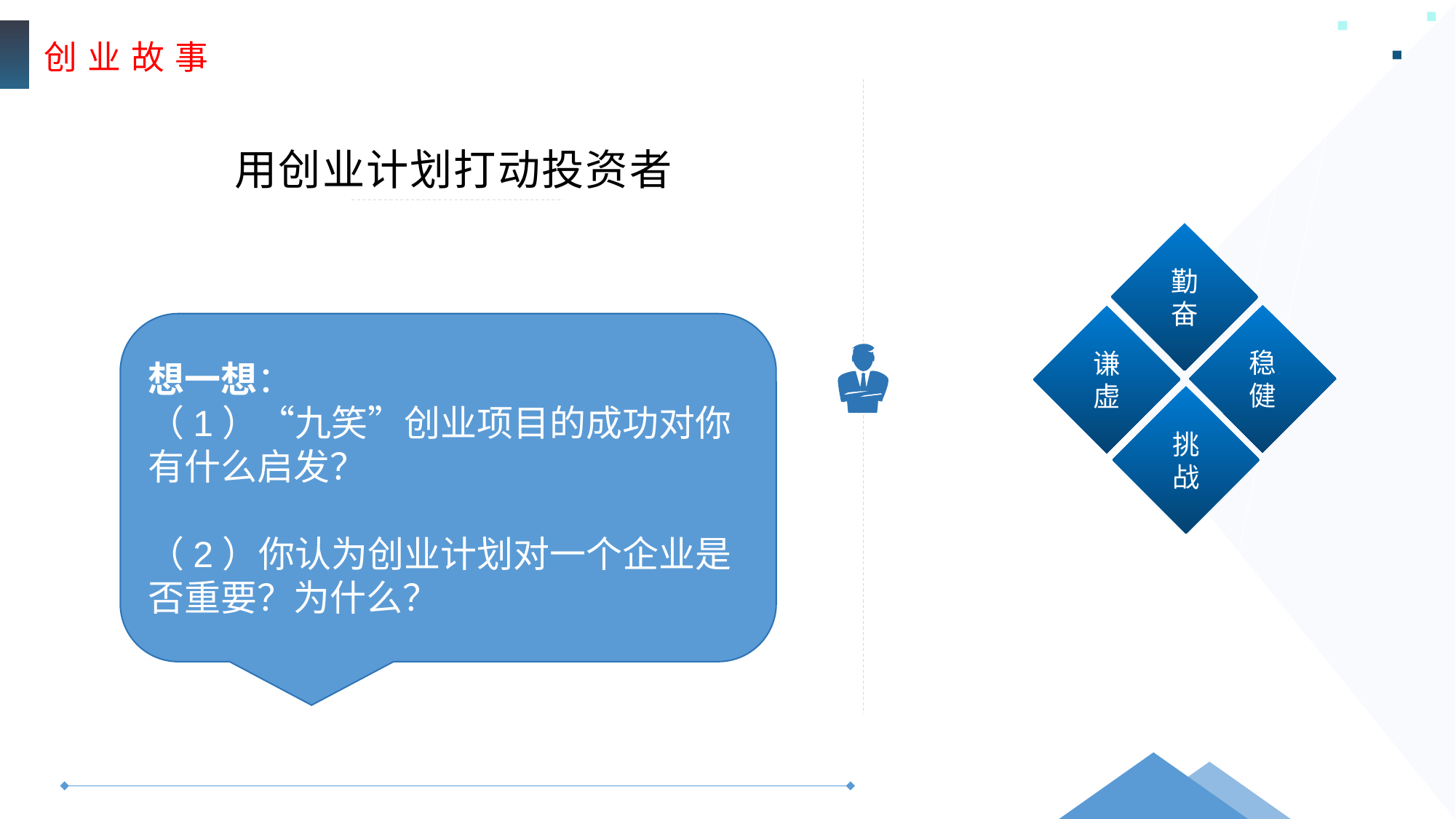

创 业 故 事

用创业计划打动投资者
勤奋
稳健
谦虚
挑战
想一想：
（1）“九笑”创业项目的成功对你有什么启发？

（2）你认为创业计划对一个企业是否重要？为什么？